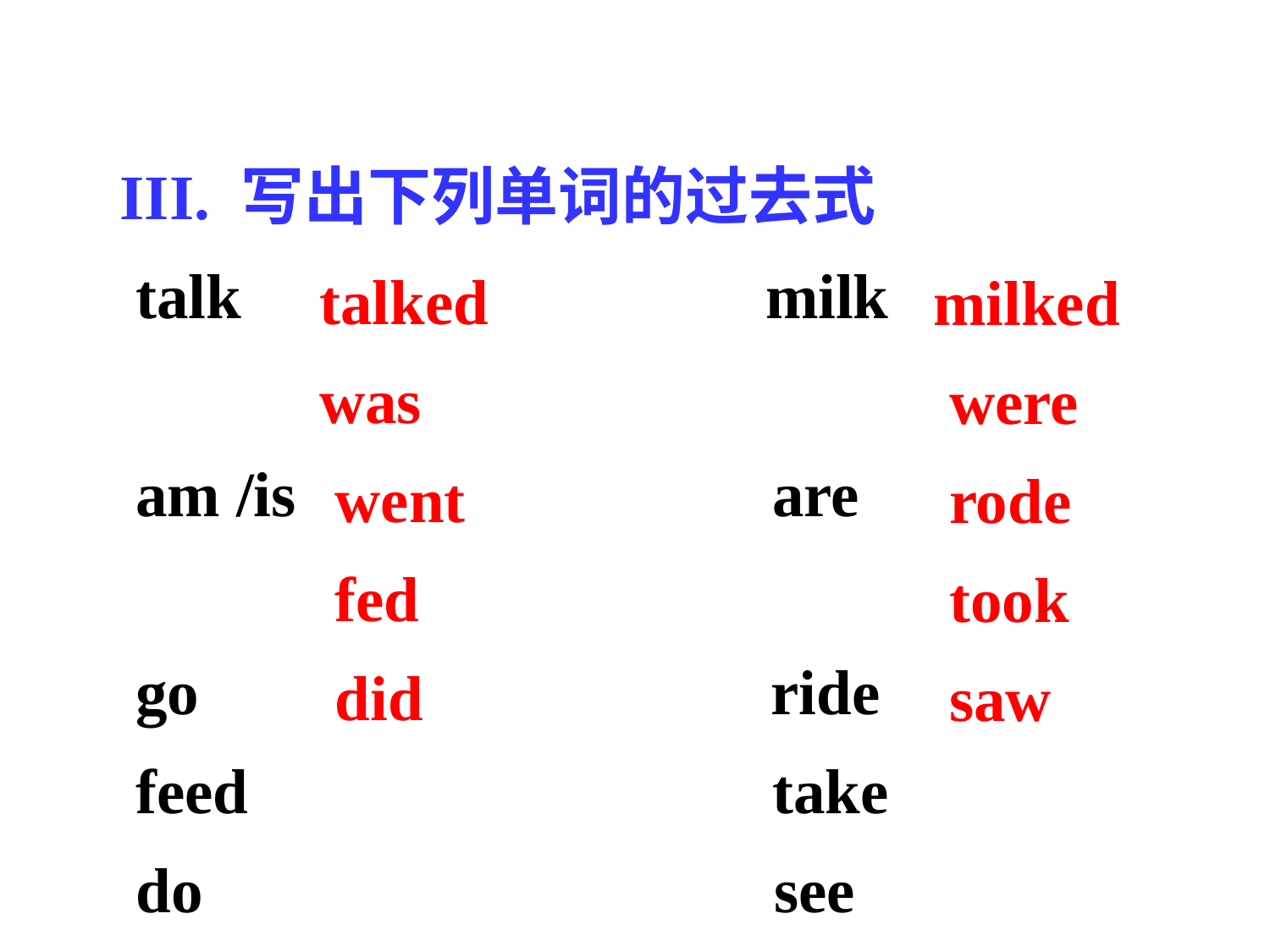

III. 写出下列单词的过去式
 talk                                 milk
 am /is                              are
 go                                    ride
 feed                                 take
 do                                    see
talked
was
 went
 fed
 did
milked
 were
 rode
 took
 saw